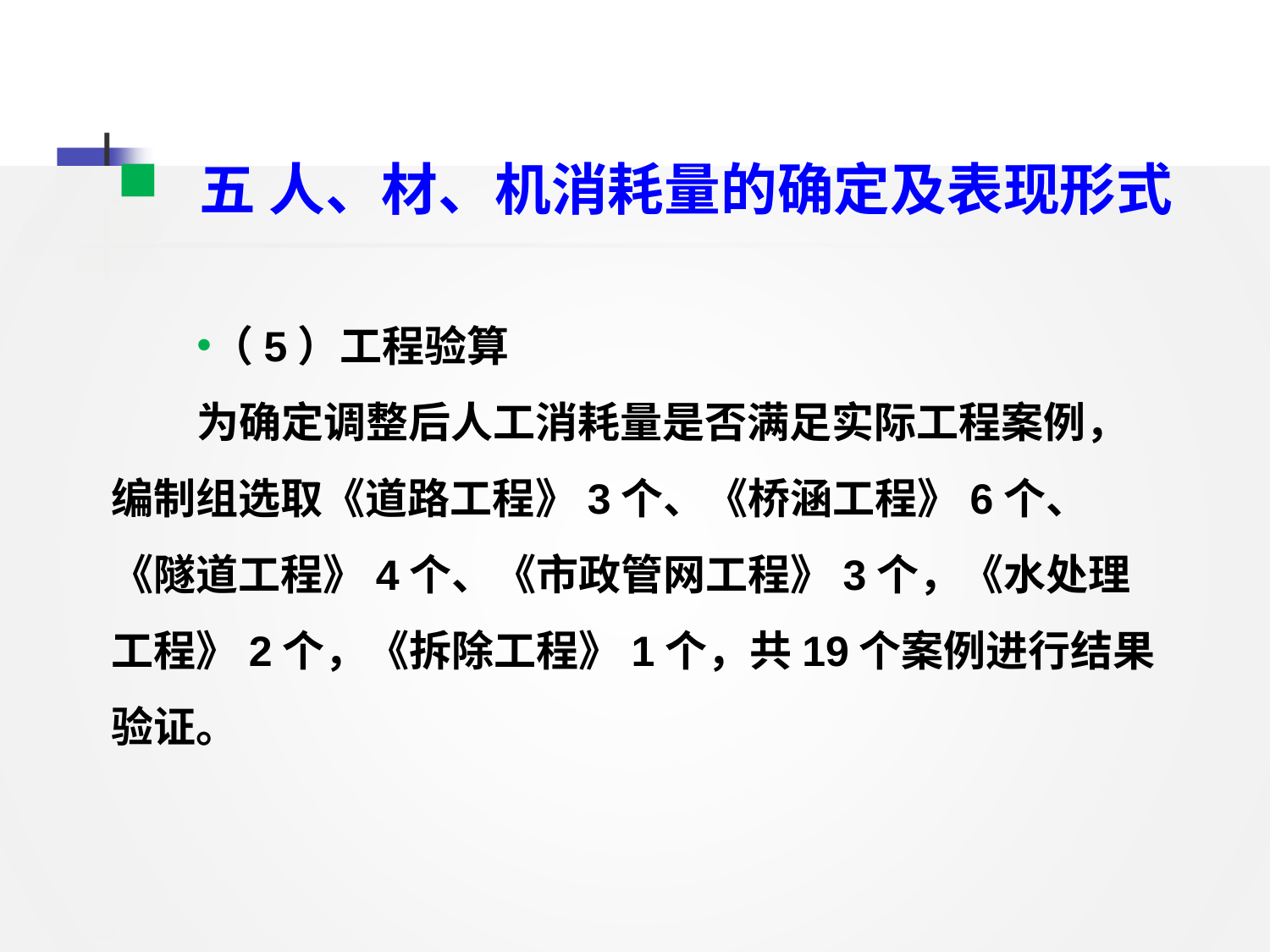

五 人、材、机消耗量的确定及表现形式
（5）工程验算
为确定调整后人工消耗量是否满足实际工程案例，编制组选取《道路工程》3个、《桥涵工程》6个、《隧道工程》4个、《市政管网工程》3个，《水处理工程》2个，《拆除工程》1个，共19个案例进行结果验证。